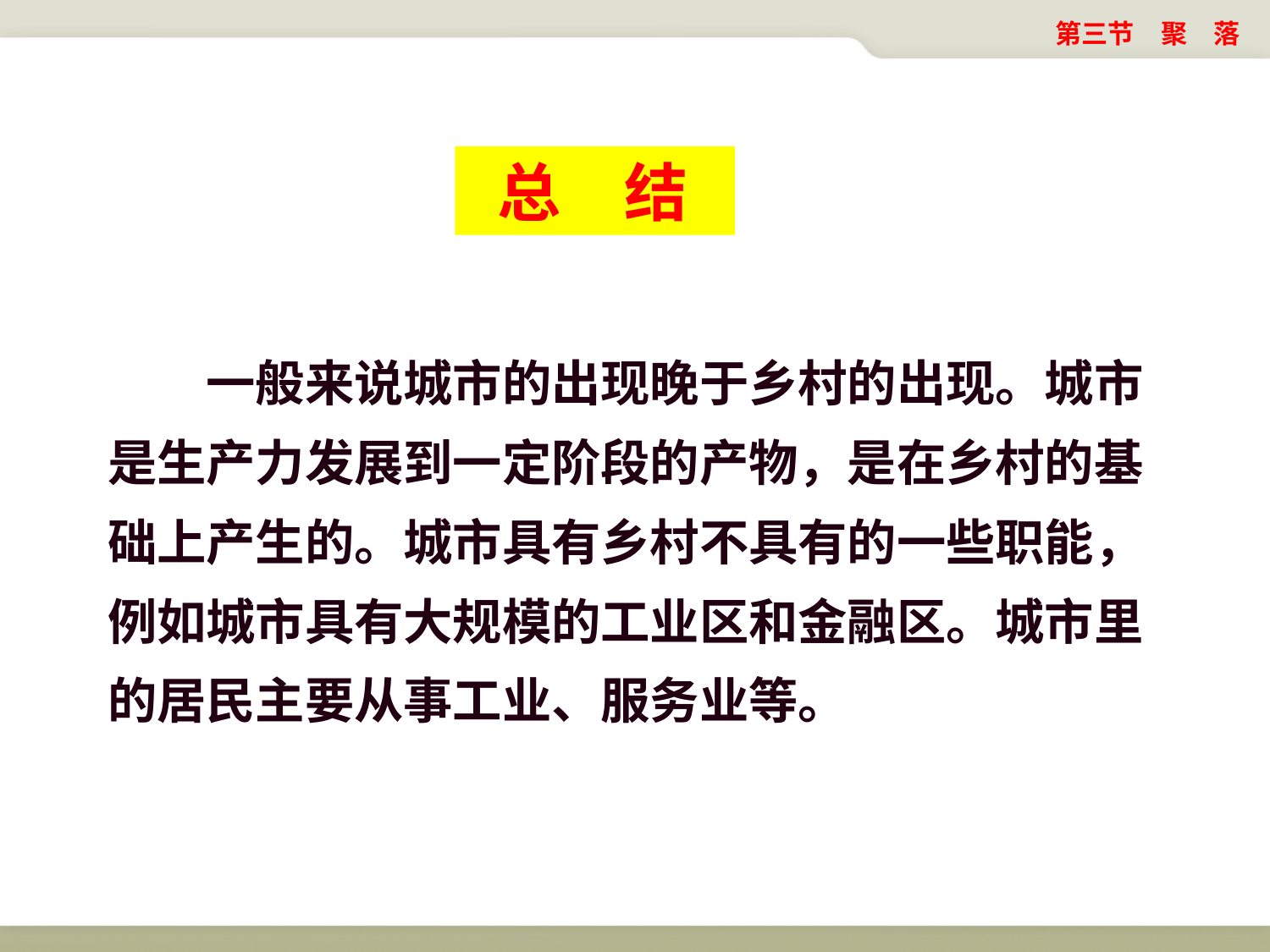

第三节　聚　落
 总　结
　　一般来说城市的出现晚于乡村的出现。城市是生产力发展到一定阶段的产物，是在乡村的基础上产生的。城市具有乡村不具有的一些职能，例如城市具有大规模的工业区和金融区。城市里的居民主要从事工业、服务业等。